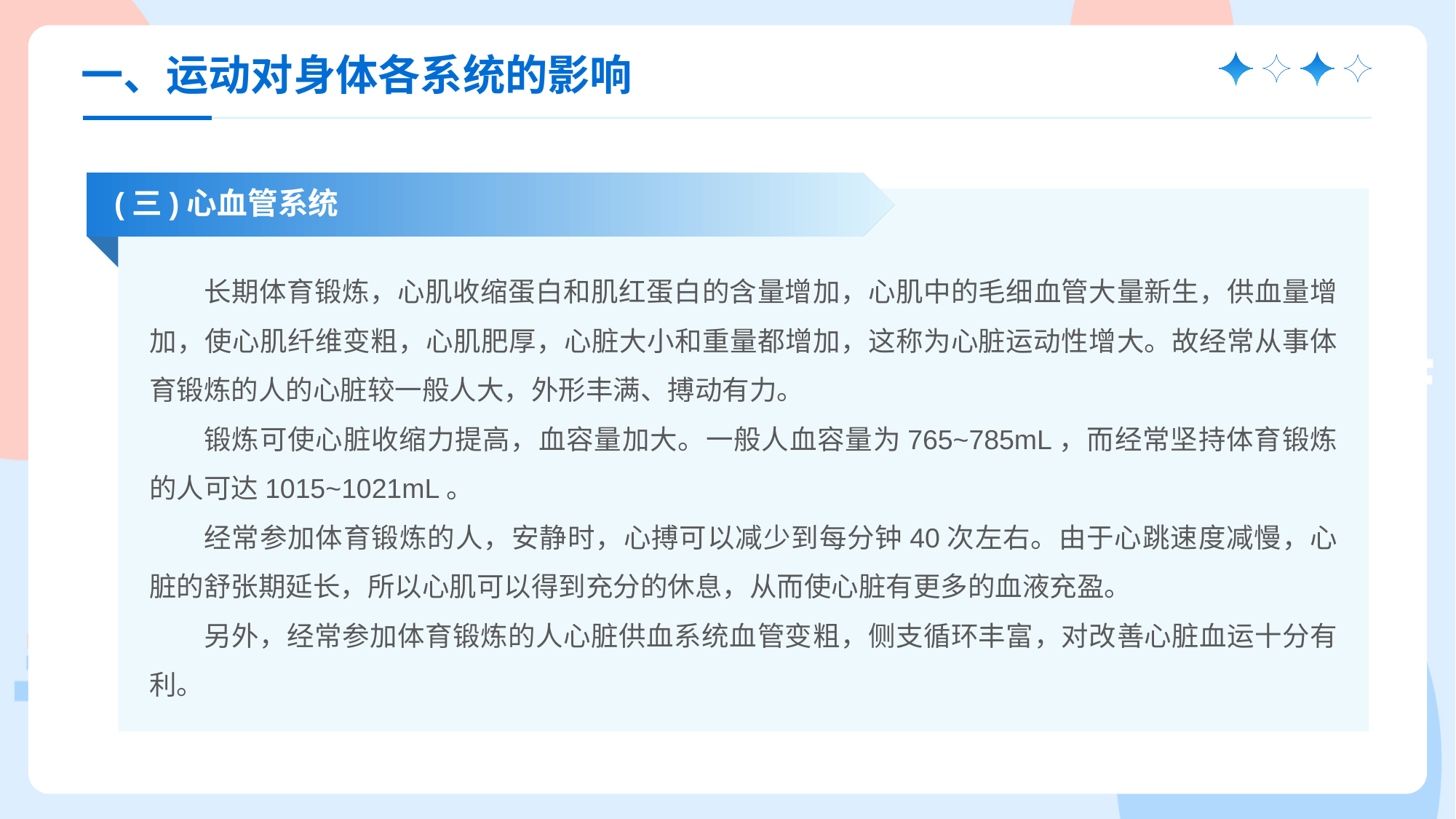

一、运动对身体各系统的影响
(三)心血管系统

长期体育锻炼，心肌收缩蛋白和肌红蛋白的含量增加，心肌中的毛细血管大量新生，供血量增加，使心肌纤维变粗，心肌肥厚，心脏大小和重量都增加，这称为心脏运动性增大。故经常从事体育锻炼的人的心脏较一般人大，外形丰满、搏动有力。
锻炼可使心脏收缩力提高，血容量加大。一般人血容量为765~785mL，而经常坚持体育锻炼的人可达1015~1021mL。
经常参加体育锻炼的人，安静时，心搏可以减少到每分钟40次左右。由于心跳速度减慢，心脏的舒张期延长，所以心肌可以得到充分的休息，从而使心脏有更多的血液充盈。
另外，经常参加体育锻炼的人心脏供血系统血管变粗，侧支循环丰富，对改善心脏血运十分有利。